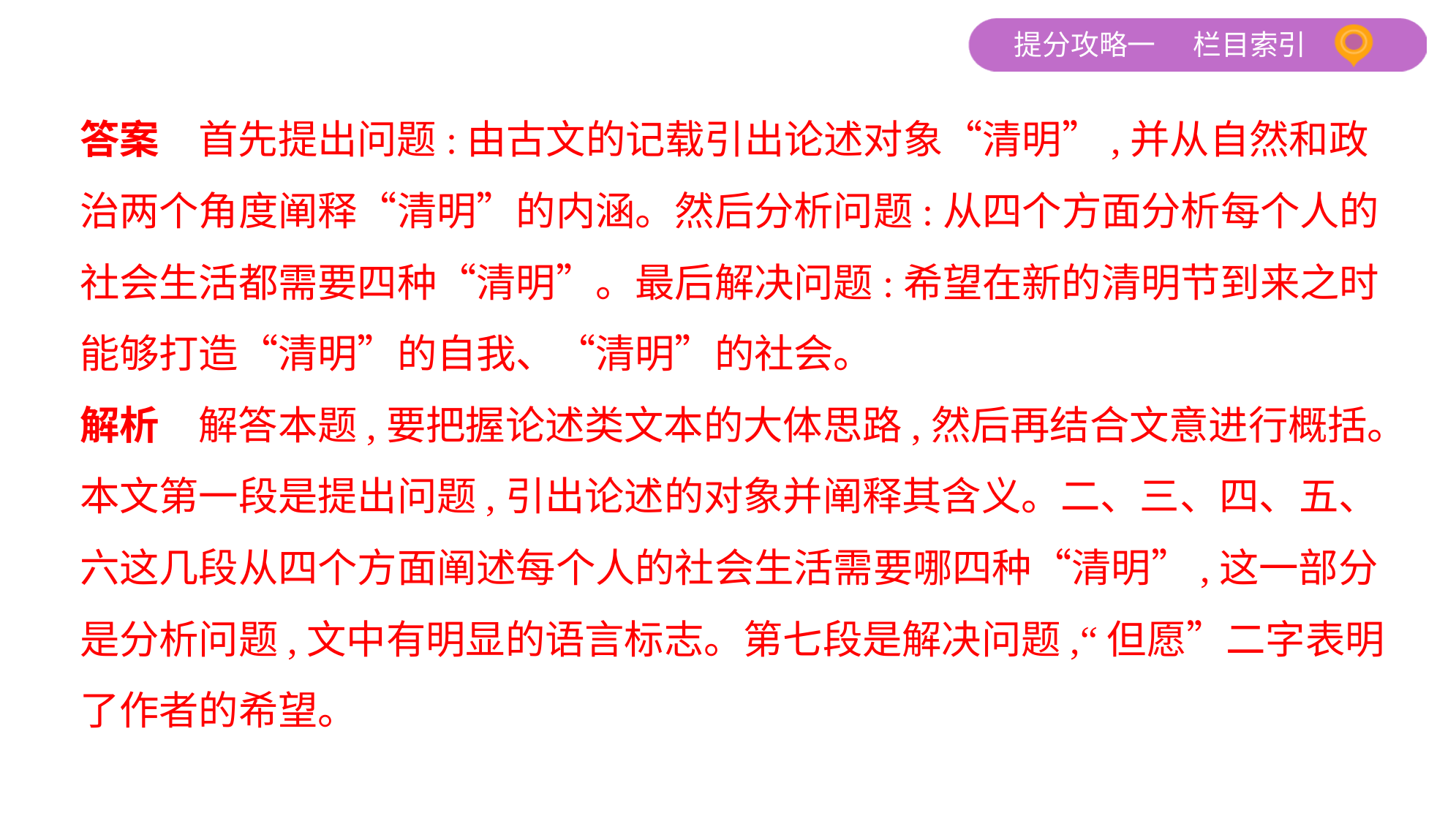

答案　首先提出问题:由古文的记载引出论述对象“清明”,并从自然和政
治两个角度阐释“清明”的内涵。然后分析问题:从四个方面分析每个人的
社会生活都需要四种“清明”。最后解决问题:希望在新的清明节到来之时
能够打造“清明”的自我、“清明”的社会。
解析　解答本题,要把握论述类文本的大体思路,然后再结合文意进行概括。
本文第一段是提出问题,引出论述的对象并阐释其含义。二、三、四、五、
六这几段从四个方面阐述每个人的社会生活需要哪四种“清明”,这一部分
是分析问题,文中有明显的语言标志。第七段是解决问题,“但愿”二字表明
了作者的希望。